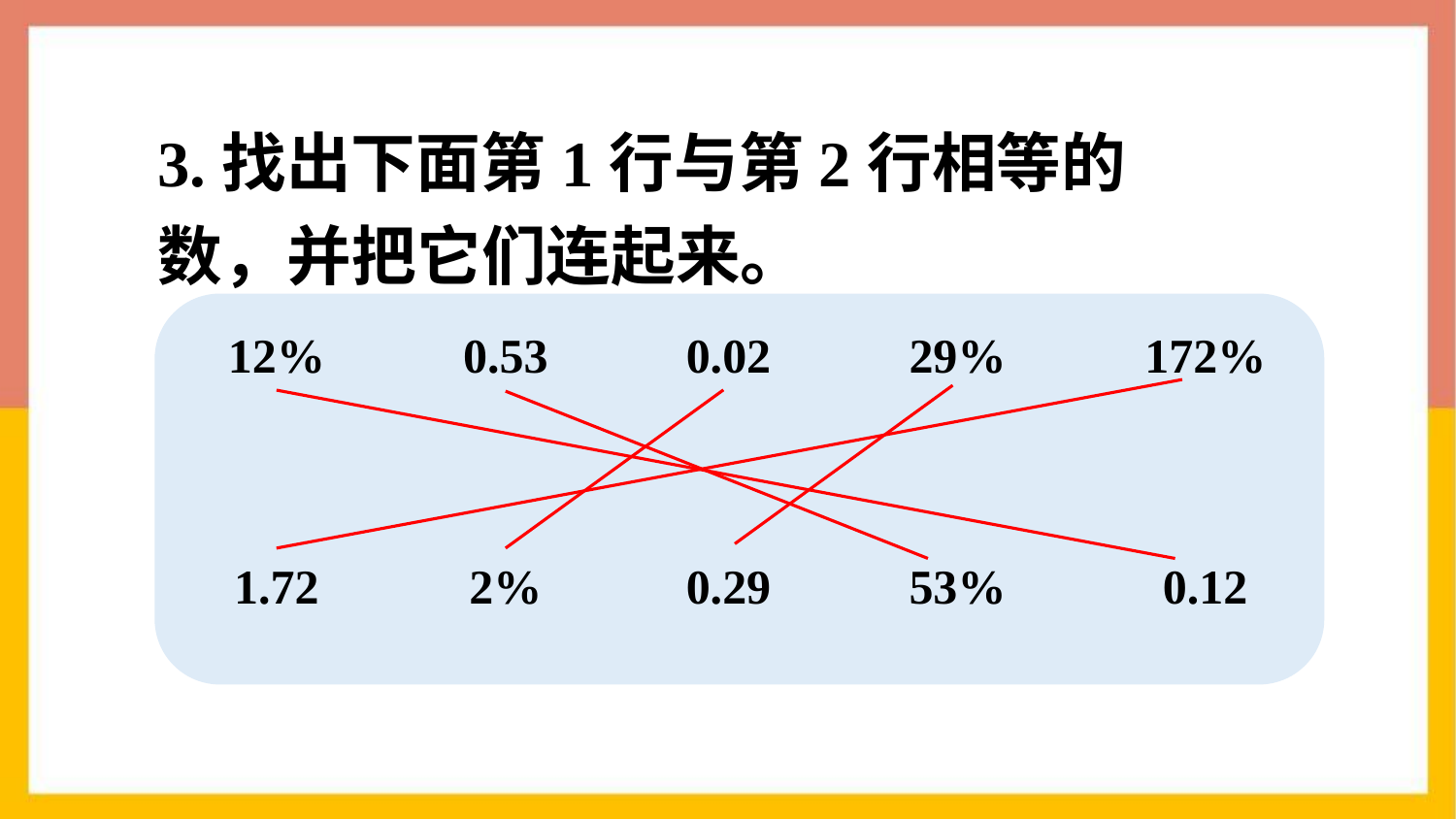

3.找出下面第1行与第2行相等的数，并把它们连起来。

12%
0.53
0.02
29%
172%
1.72
2%
0.29
53%
0.12